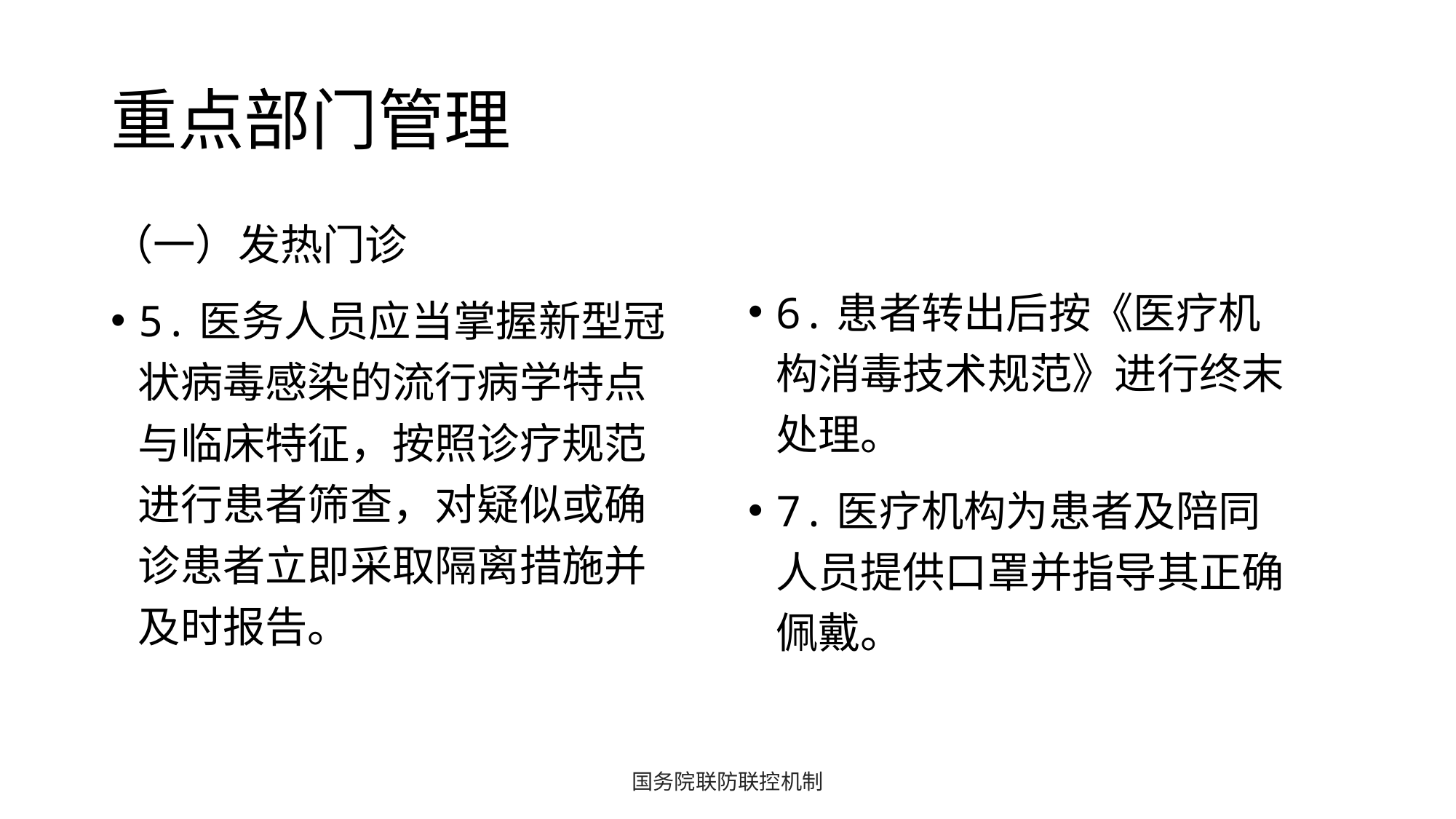

# 重点部门管理
（一）发热门诊
5.医务人员应当掌握新型冠状病毒感染的流行病学特点与临床特征，按照诊疗规范进行患者筛查，对疑似或确诊患者立即采取隔离措施并及时报告。
6.患者转出后按《医疗机构消毒技术规范》进行终末处理。
7.医疗机构为患者及陪同人员提供口罩并指导其正确佩戴。

国务院联防联控机制
15